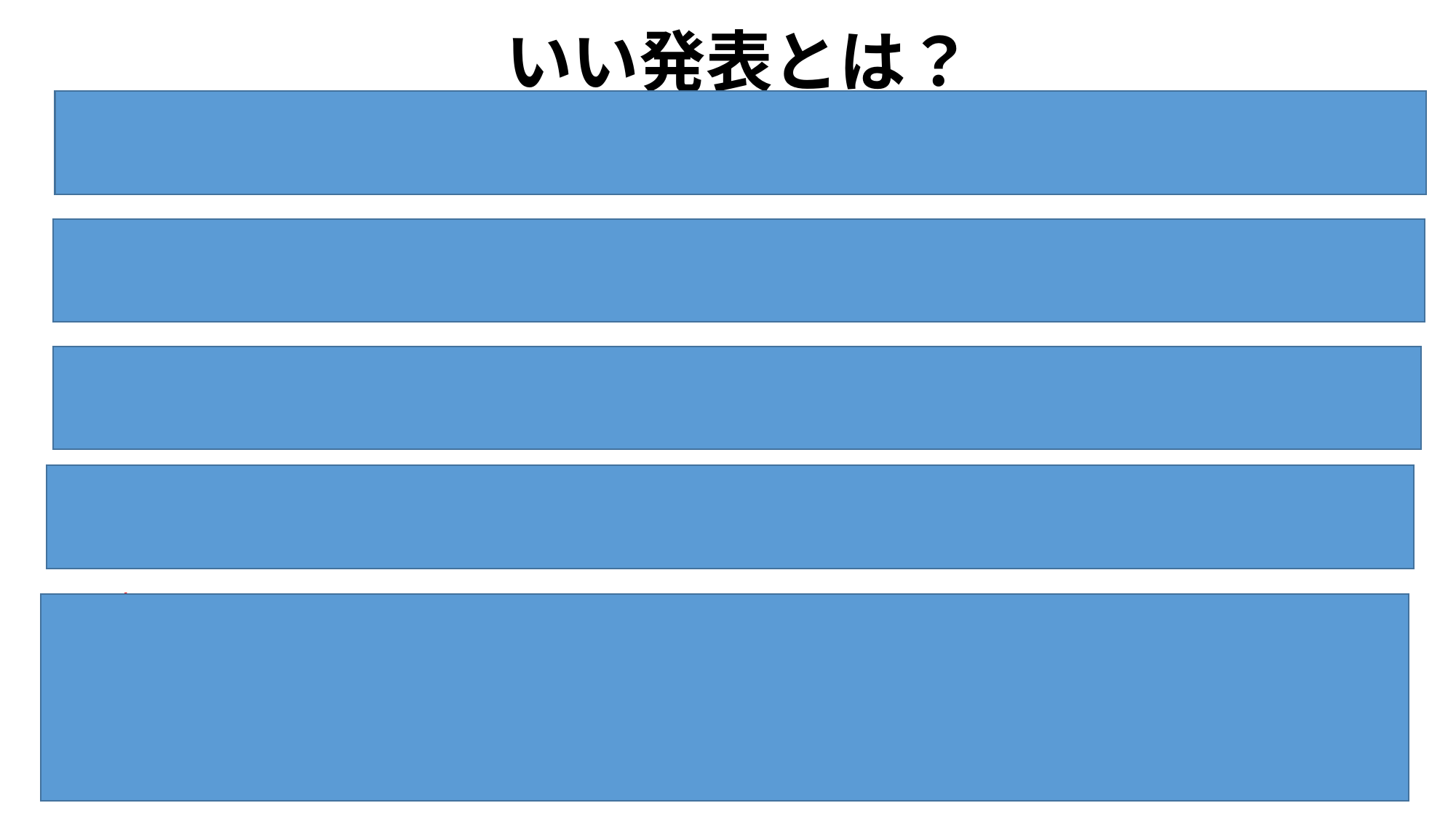

# いい発表とは？

おお　　　　　　こえ
大きい声

ゆっくり、はっきり

えがお

アイコンタクト

聞いている人がわかるように
　　　　　　　　　（かんたんなことば、写真や絵）

き　　　　　　　　　　　　ひと

　しゃしん　　　え